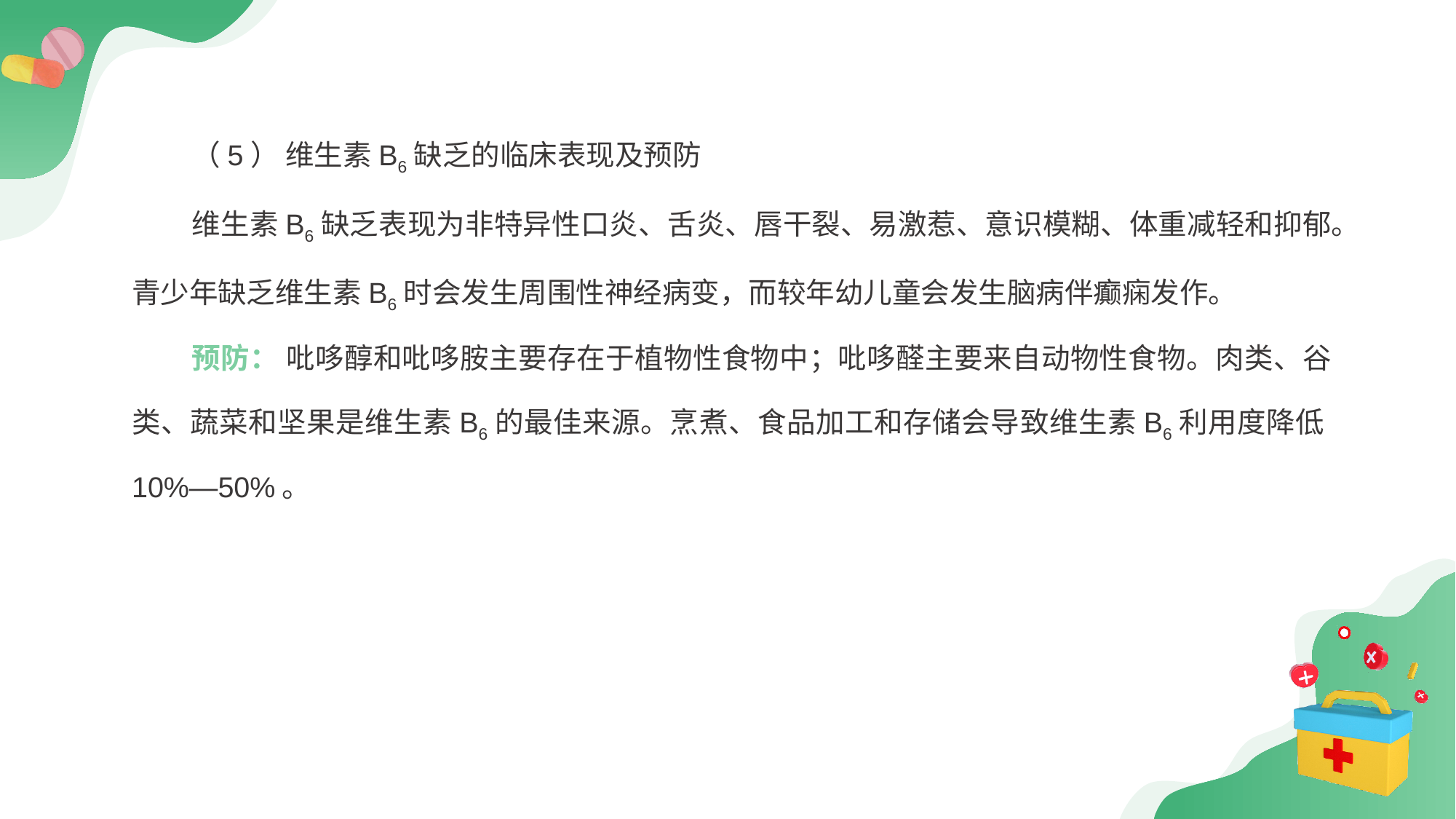

（5） 维生素B6缺乏的临床表现及预防
维生素B6缺乏表现为非特异性口炎、舌炎、唇干裂、易激惹、意识模糊、体重减轻和抑郁。青少年缺乏维生素B6时会发生周围性神经病变，而较年幼儿童会发生脑病伴癫痫发作。
预防： 吡哆醇和吡哆胺主要存在于植物性食物中；吡哆醛主要来自动物性食物。肉类、谷类、蔬菜和坚果是维生素B6的最佳来源。烹煮、食品加工和存储会导致维生素B6利用度降低10%—50%。